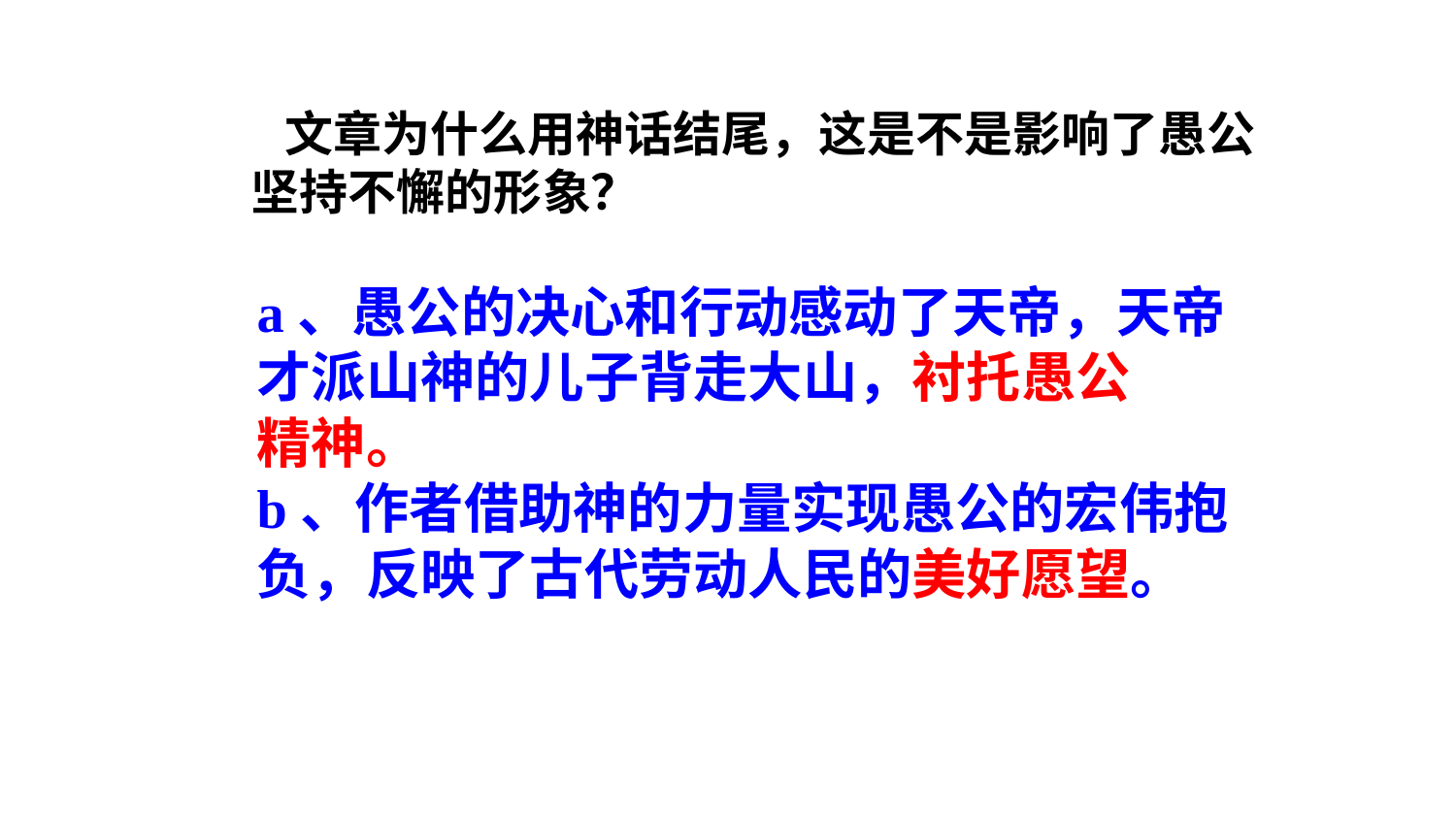

文章为什么用神话结尾，这是不是影响了愚公
坚持不懈的形象？
a、愚公的决心和行动感动了天帝，天帝
才派山神的儿子背走大山，衬托愚公
精神。
b、作者借助神的力量实现愚公的宏伟抱
负，反映了古代劳动人民的美好愿望。